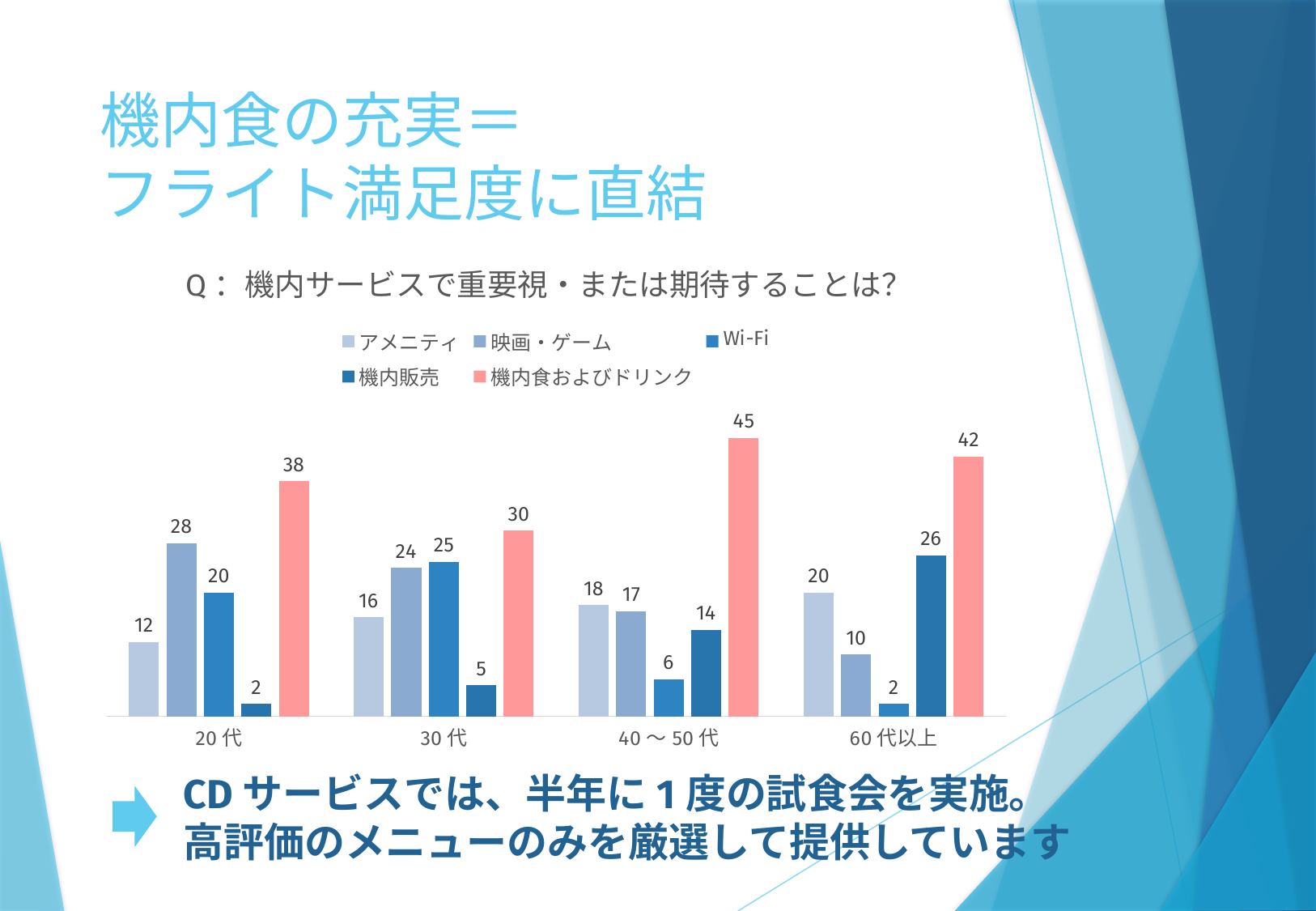

# 機内食の充実＝ フライト満足度に直結

### Chart: Q：機内サービスで重要視・または期待することは？

| Category | アメニティ | 映画・ゲーム | Wi-Fi | 機内販売 | 機内食およびドリンク |
|---|---|---|---|---|---|
| 20代 | 12.0 | 28.0 | 20.0 | 2.0 | 38.0 |
| 30代 | 16.0 | 24.0 | 25.0 | 5.0 | 30.0 |
| 40～50代 | 18.0 | 17.0 | 6.0 | 14.0 | 45.0 |
| 60代以上 | 20.0 | 10.0 | 2.0 | 26.0 | 42.0 |
CDサービスでは、半年に1度の試食会を実施。
高評価のメニューのみを厳選して提供しています